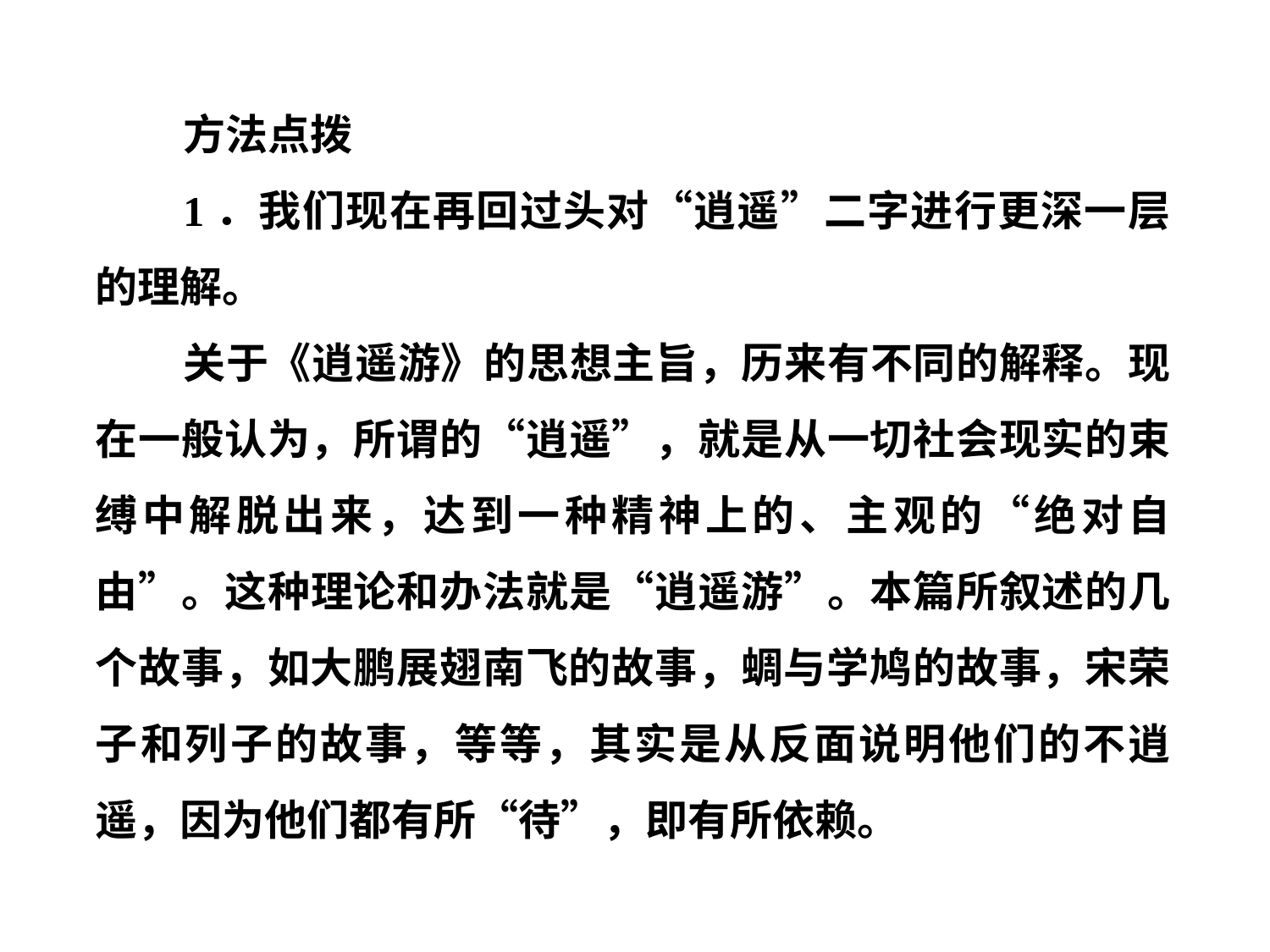

方法点拨
1．我们现在再回过头对“逍遥”二字进行更深一层的理解。
关于《逍遥游》的思想主旨，历来有不同的解释。现在一般认为，所谓的“逍遥”，就是从一切社会现实的束缚中解脱出来，达到一种精神上的、主观的“绝对自由”。这种理论和办法就是“逍遥游”。本篇所叙述的几个故事，如大鹏展翅南飞的故事，蜩与学鸠的故事，宋荣子和列子的故事，等等，其实是从反面说明他们的不逍遥，因为他们都有所“待”，即有所依赖。